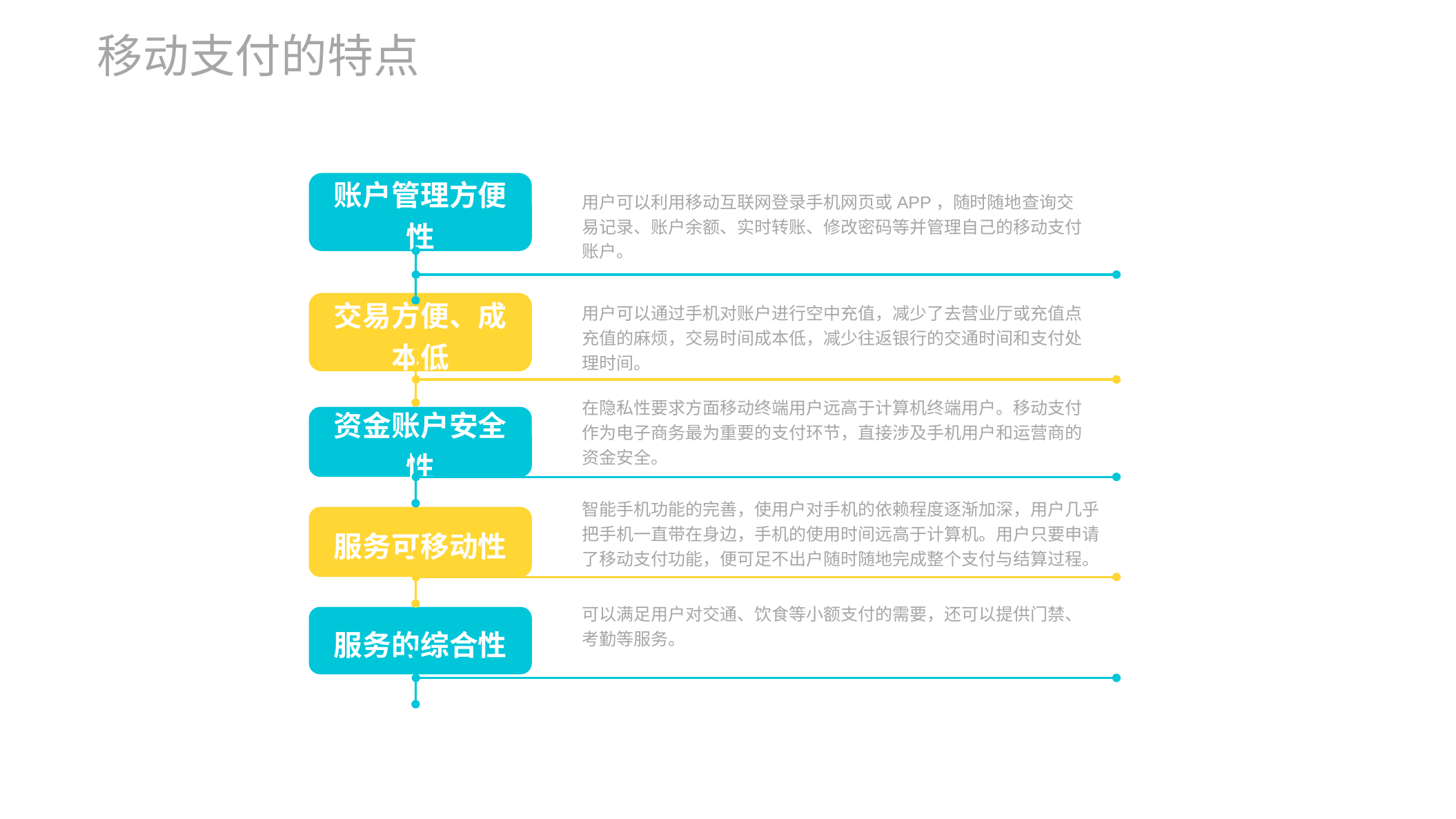

移动支付的特点
账户管理方便性
用户可以利用移动互联网登录手机网页或APP，随时随地查询交易记录、账户余额、实时转账、修改密码等并管理自己的移动支付账户。
交易方便、成本低
用户可以通过手机对账户进行空中充值，减少了去营业厅或充值点充值的麻烦，交易时间成本低，减少往返银行的交通时间和支付处理时间。
在隐私性要求方面移动终端用户远高于计算机终端用户。移动支付作为电子商务最为重要的支付环节，直接涉及手机用户和运营商的资金安全。
资金账户安全性
智能手机功能的完善，使用户对手机的依赖程度逐渐加深，用户几乎把手机一直带在身边，手机的使用时间远高于计算机。用户只要申请了移动支付功能，便可足不出户随时随地完成整个支付与结算过程。
服务可移动性
可以满足用户对交通、饮食等小额支付的需要，还可以提供门禁、考勤等服务。
服务的综合性